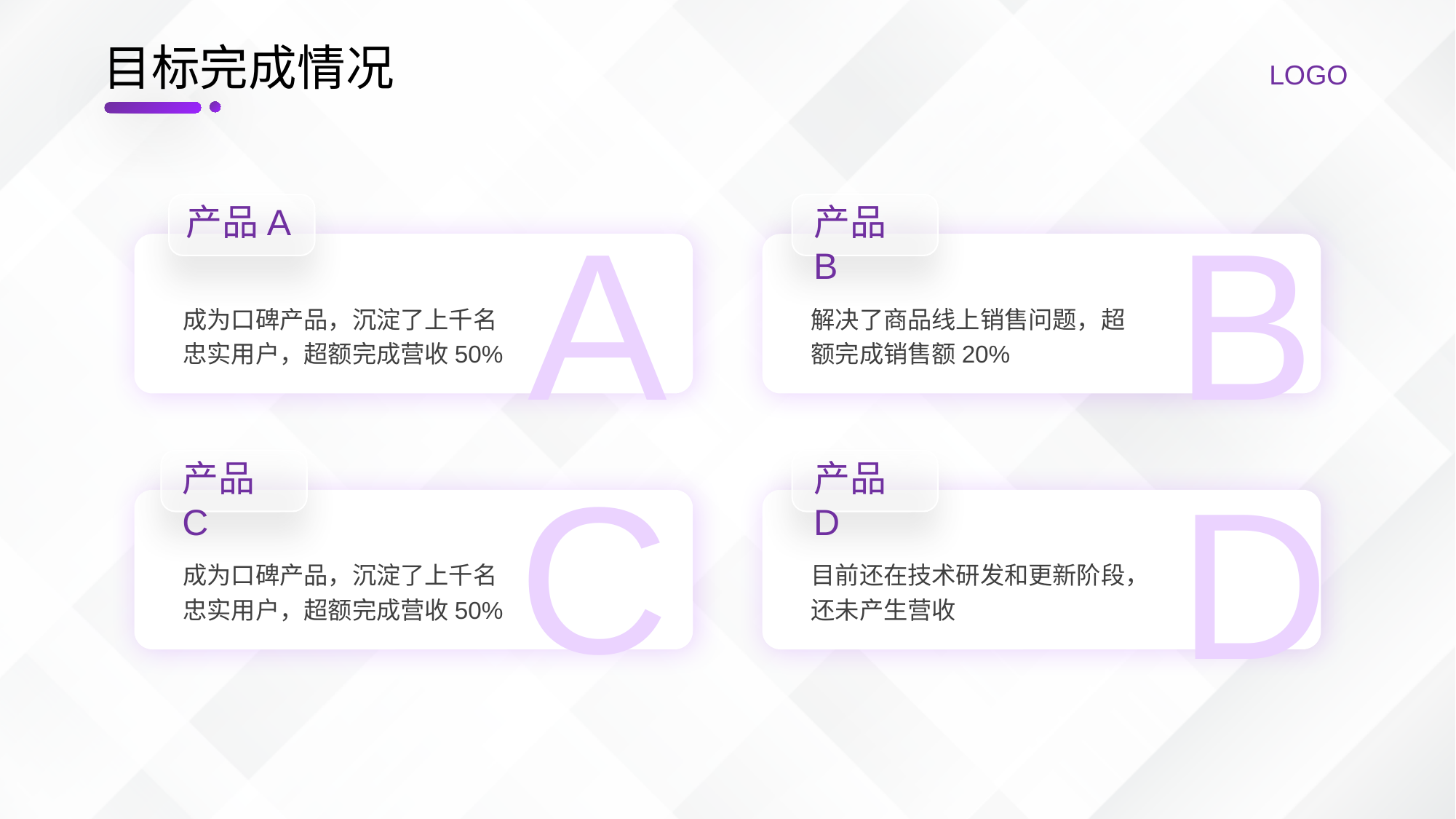

# 目标完成情况
A
B

产品A

产品B

成为口碑产品，沉淀了上千名忠实用户，超额完成营收50%
解决了商品线上销售问题，超额完成销售额20%
C
D

产品C

产品D

成为口碑产品，沉淀了上千名忠实用户，超额完成营收50%
目前还在技术研发和更新阶段，还未产生营收